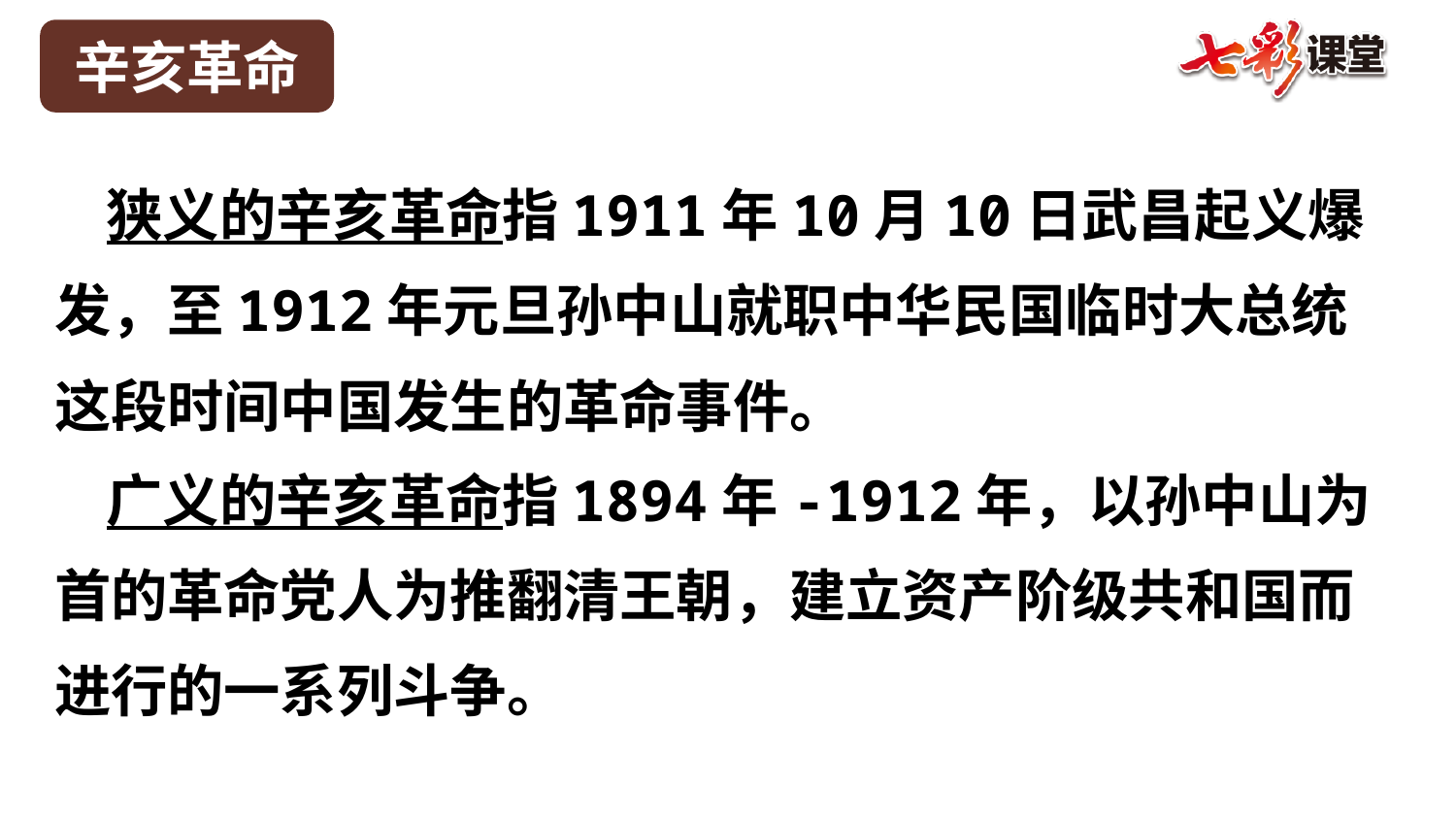

辛亥革命
   狭义的辛亥革命指1911年10月10日武昌起义爆发，至1912年元旦孙中山就职中华民国临时大总统这段时间中国发生的革命事件。
   广义的辛亥革命指1894年-1912年，以孙中山为首的革命党人为推翻清王朝，建立资产阶级共和国而进行的一系列斗争。